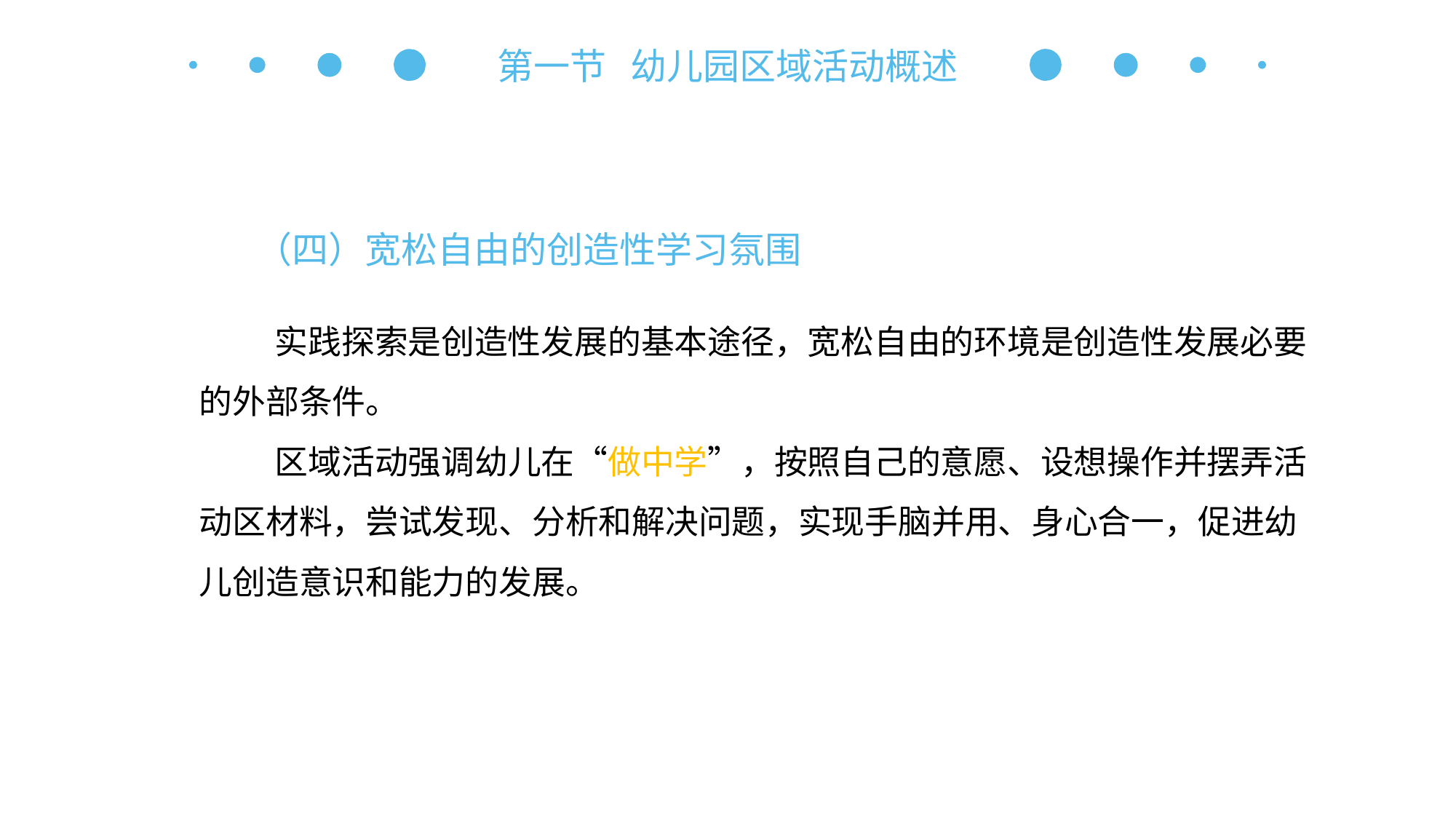

第一节   幼儿园区域活动概述

（四）宽松自由的创造性学习氛围
实践探索是创造性发展的基本途径，宽松自由的环境是创造性发展必要的外部条件。
区域活动强调幼儿在“做中学”，按照自己的意愿、设想操作并摆弄活动区材料，尝试发现、分析和解决问题，实现手脑并用、身心合一，促进幼儿创造意识和能力的发展。